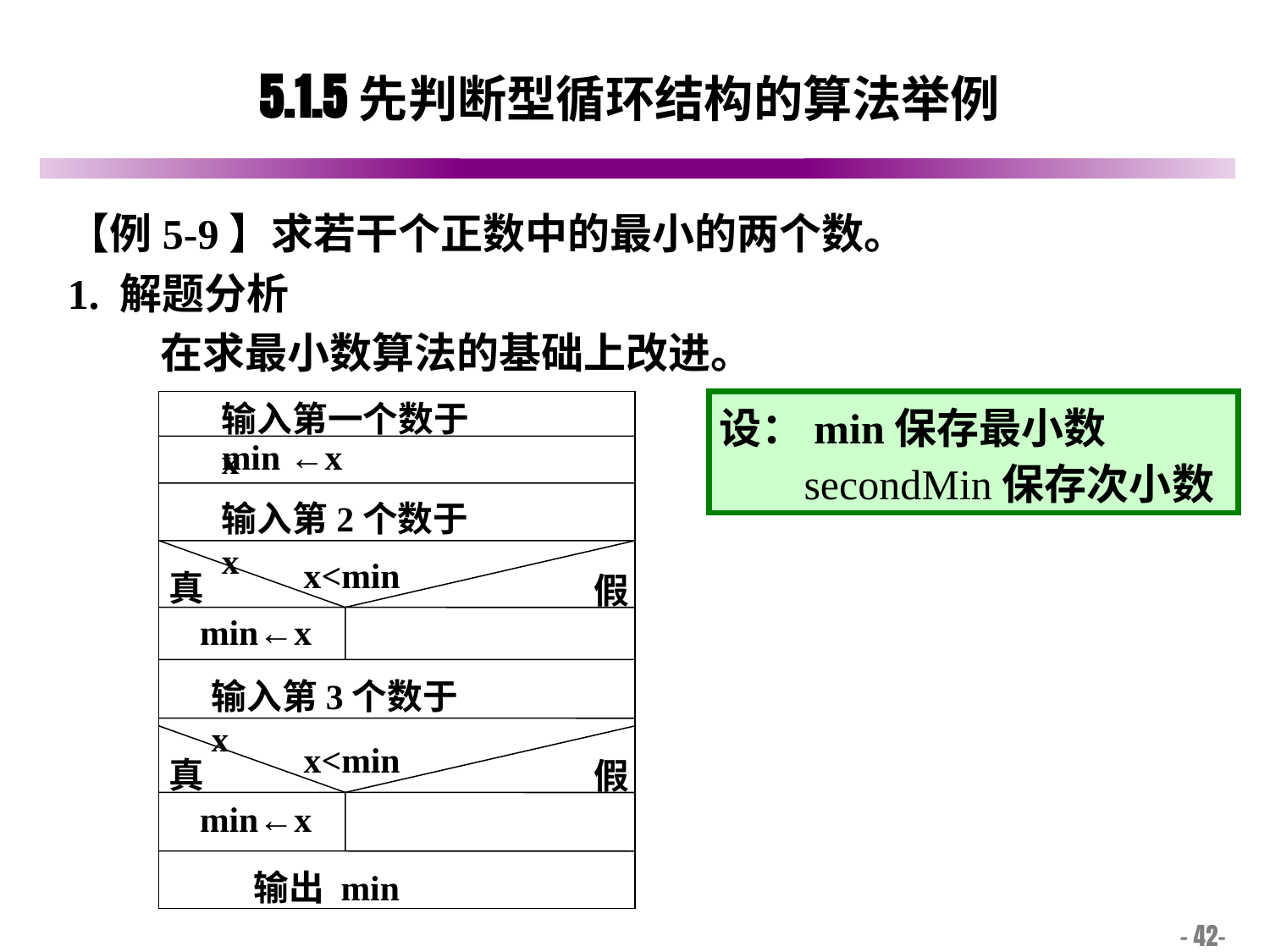

# 5.1.5先判断型循环结构的算法举例
【例5-9】求若干个正数中的最小的两个数。
1. 解题分析
  在求最小数算法的基础上改进。

输入第一个数于x

min ←x

输入第2个数于x

x<min
真
min←x
假

输入第3个数于x

x<min
真
min←x
假

输出 min
设：min保存最小数
  secondMin保存次小数
 - 42-